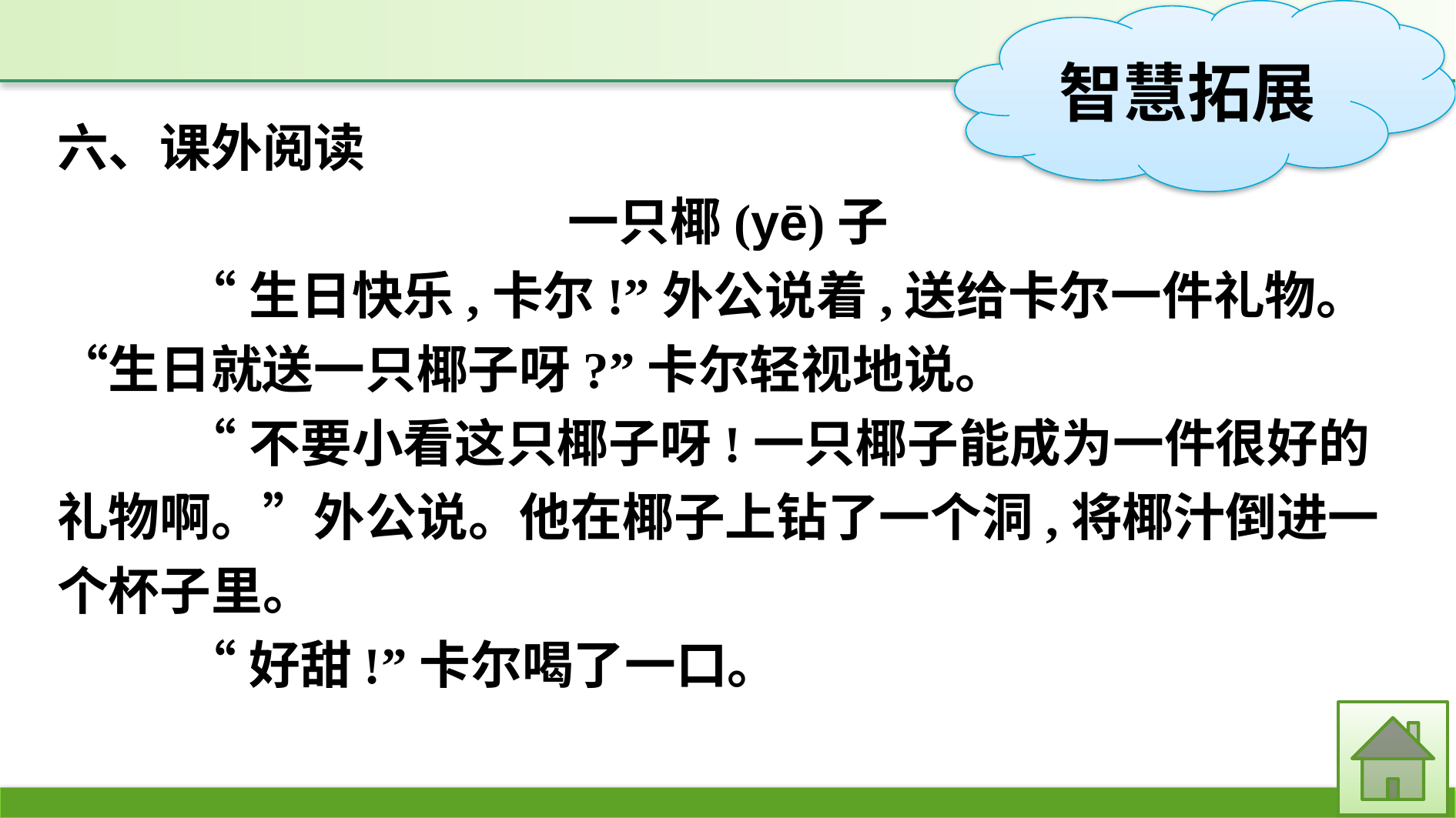

六、课外阅读
一只椰(yē)子
“生日快乐,卡尔!”外公说着,送给卡尔一件礼物。“生日就送一只椰子呀?”卡尔轻视地说。
“不要小看这只椰子呀!一只椰子能成为一件很好的礼物啊。”外公说。他在椰子上钻了一个洞,将椰汁倒进一个杯子里。
“好甜!”卡尔喝了一口。